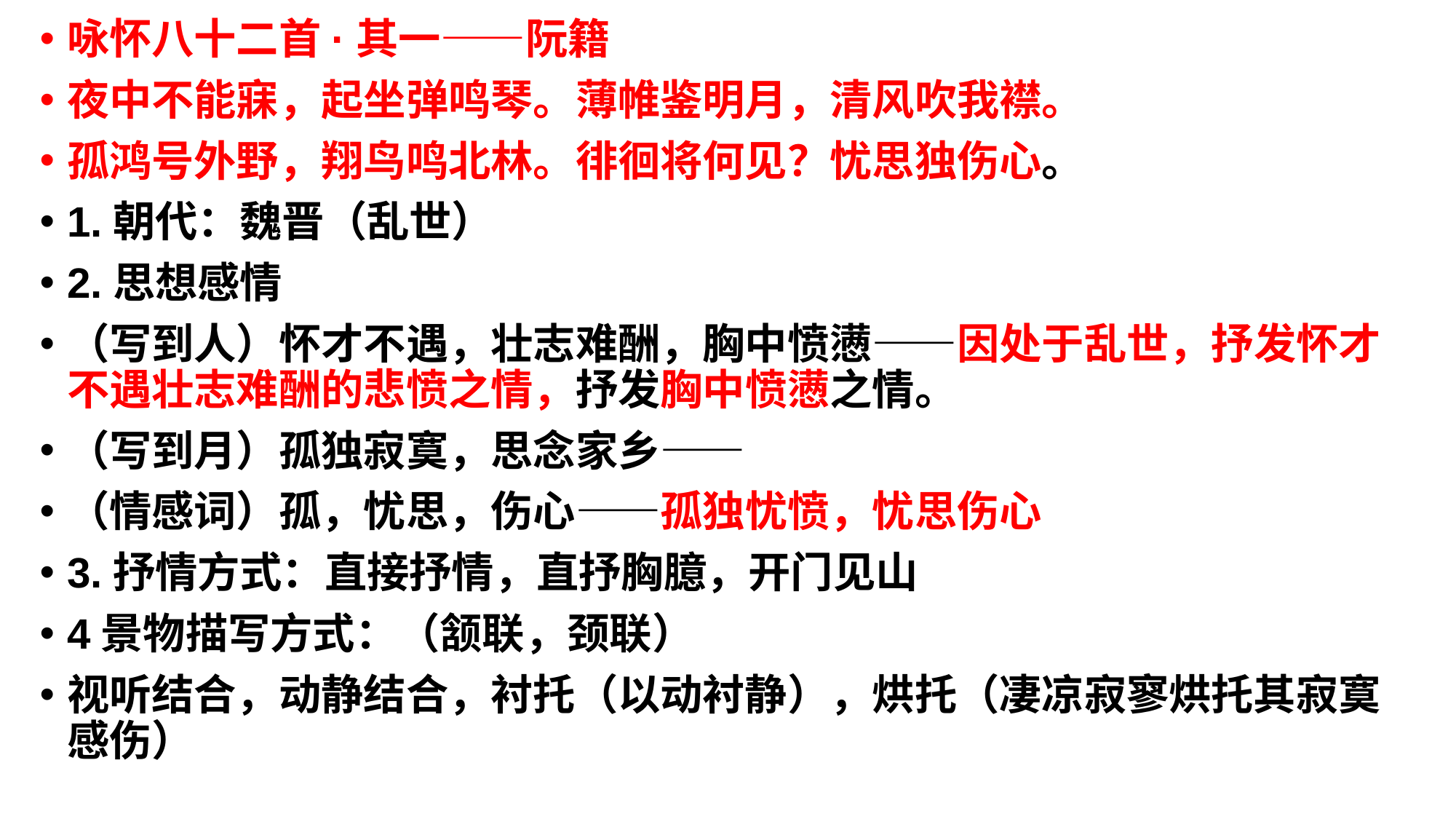

咏怀八十二首·其一——阮籍
夜中不能寐，起坐弹鸣琴。薄帷鉴明月，清风吹我襟。
孤鸿号外野，翔鸟鸣北林。徘徊将何见？忧思独伤心。
1.朝代：魏晋（乱世）
2.思想感情
（写到人）怀才不遇，壮志难酬，胸中愤懑——因处于乱世，抒发怀才不遇壮志难酬的悲愤之情，抒发胸中愤懑之情。
（写到月）孤独寂寞，思念家乡——
（情感词）孤，忧思，伤心——孤独忧愤，忧思伤心
3.抒情方式：直接抒情，直抒胸臆，开门见山
4景物描写方式：（颔联，颈联）
视听结合，动静结合，衬托（以动衬静），烘托（凄凉寂寥烘托其寂寞感伤）